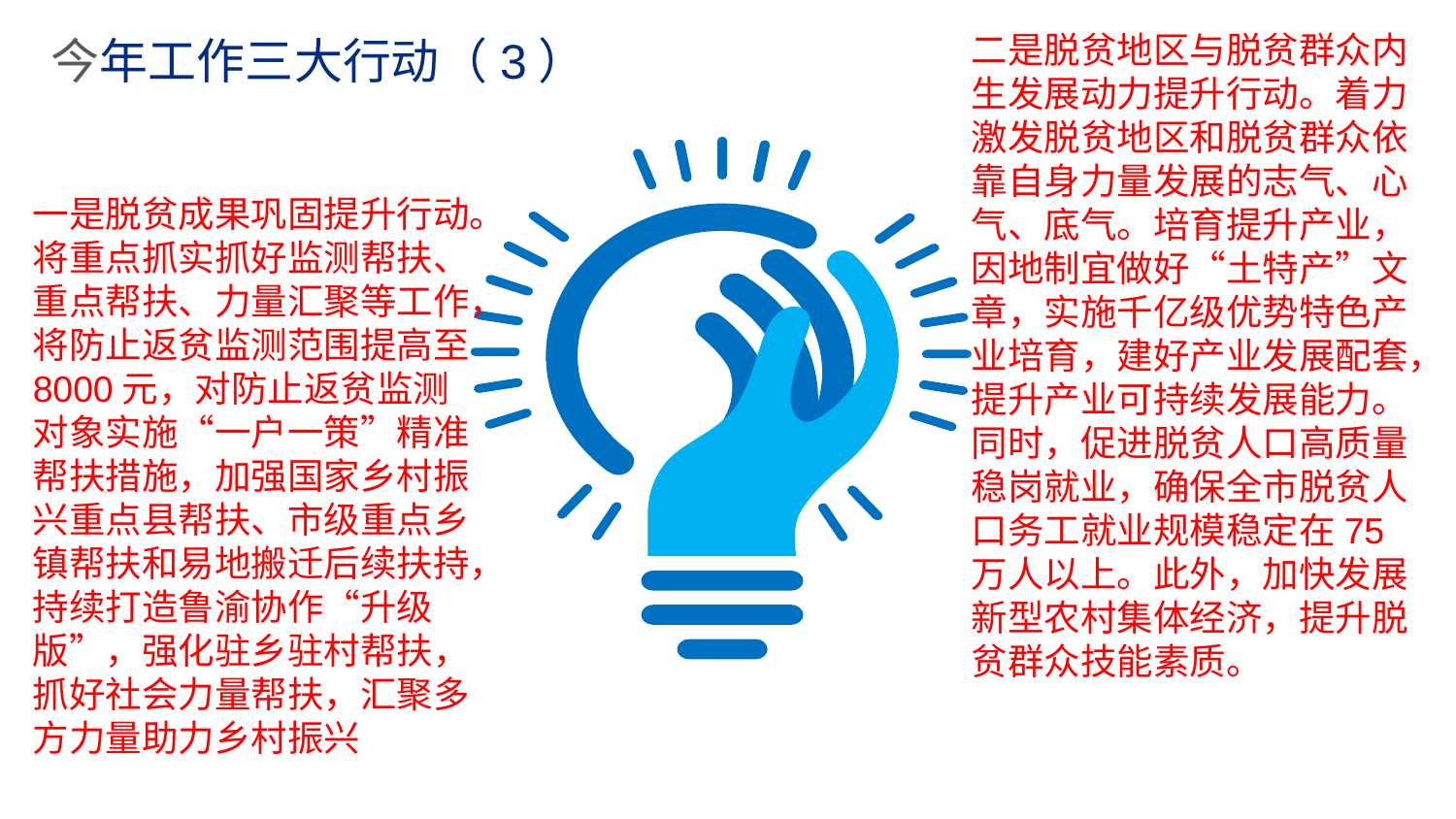

二是脱贫地区与脱贫群众内生发展动力提升行动。着力激发脱贫地区和脱贫群众依靠自身力量发展的志气、心气、底气。培育提升产业，因地制宜做好“土特产”文章，实施千亿级优势特色产业培育，建好产业发展配套，提升产业可持续发展能力。同时，促进脱贫人口高质量稳岗就业，确保全市脱贫人口务工就业规模稳定在75万人以上。此外，加快发展新型农村集体经济，提升脱贫群众技能素质。
今年工作三大行动（3）

一是脱贫成果巩固提升行动。将重点抓实抓好监测帮扶、重点帮扶、力量汇聚等工作，将防止返贫监测范围提高至8000元，对防止返贫监测对象实施“一户一策”精准帮扶措施，加强国家乡村振兴重点县帮扶、市级重点乡镇帮扶和易地搬迁后续扶持，持续打造鲁渝协作“升级版”，强化驻乡驻村帮扶，抓好社会力量帮扶，汇聚多方力量助力乡村振兴